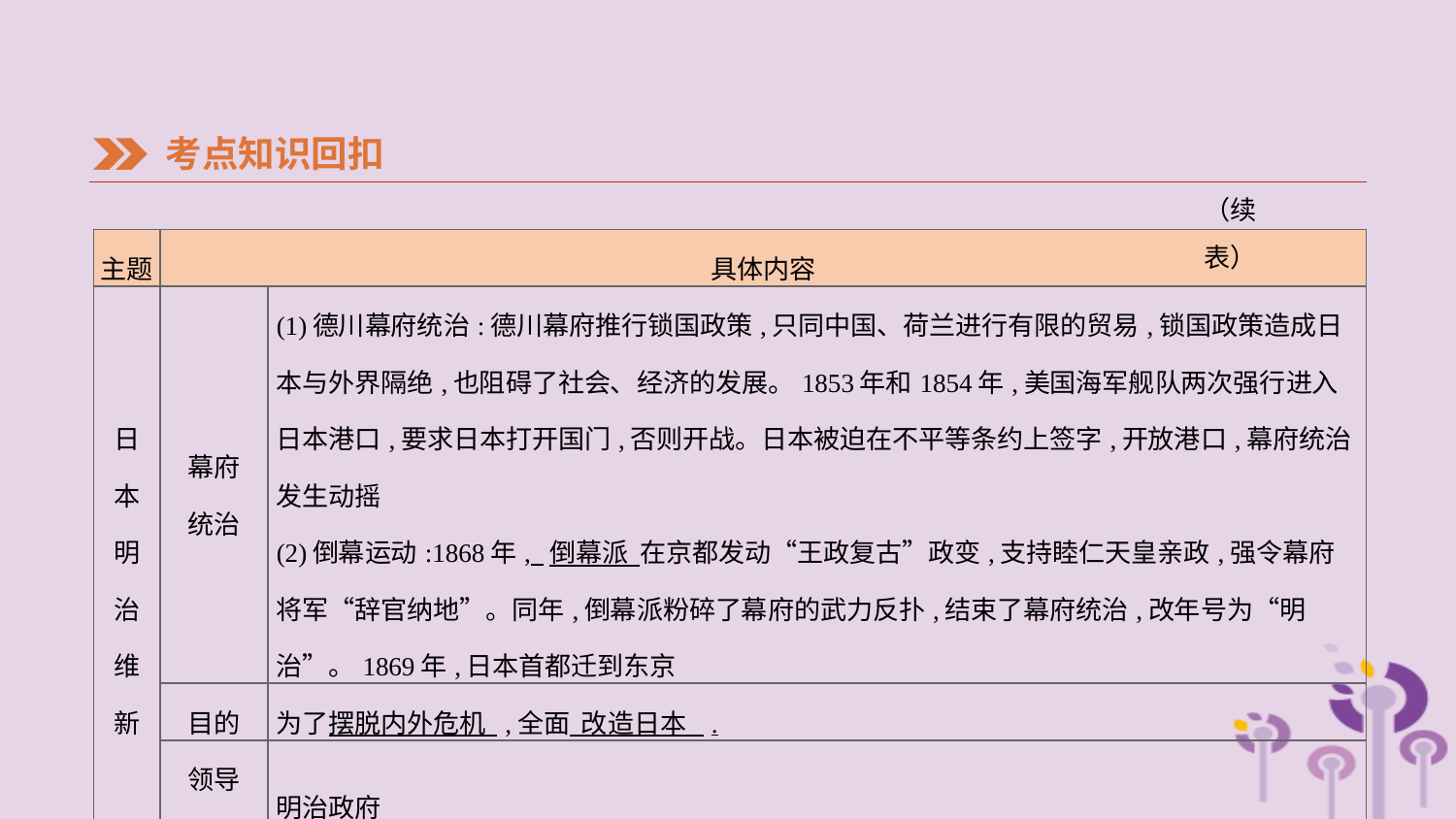

考点知识回扣

（续表）
| 主题 | 具体内容 |  |
| --- | --- | --- |
| 日 本 明 治 维 新 | 幕府 统治 | (1)德川幕府统治:德川幕府推行锁国政策,只同中国、荷兰进行有限的贸易,锁国政策造成日本与外界隔绝,也阻碍了社会、经济的发展。1853年和1854年,美国海军舰队两次强行进入日本港口,要求日本打开国门,否则开战。日本被迫在不平等条约上签字,开放港口,幕府统治发生动摇 (2)倒幕运动:1868年, 倒幕派 在京都发动“王政复古”政变,支持睦仁天皇亲政,强令幕府将军“辞官纳地”。同年,倒幕派粉碎了幕府的武力反扑,结束了幕府统治,改年号为“明治”。1869年,日本首都迁到东京 |
|  | 目的 | 为了摆脱内外危机 ,全面 改造日本 . |
|  | 领导 核心 | 明治政府 |